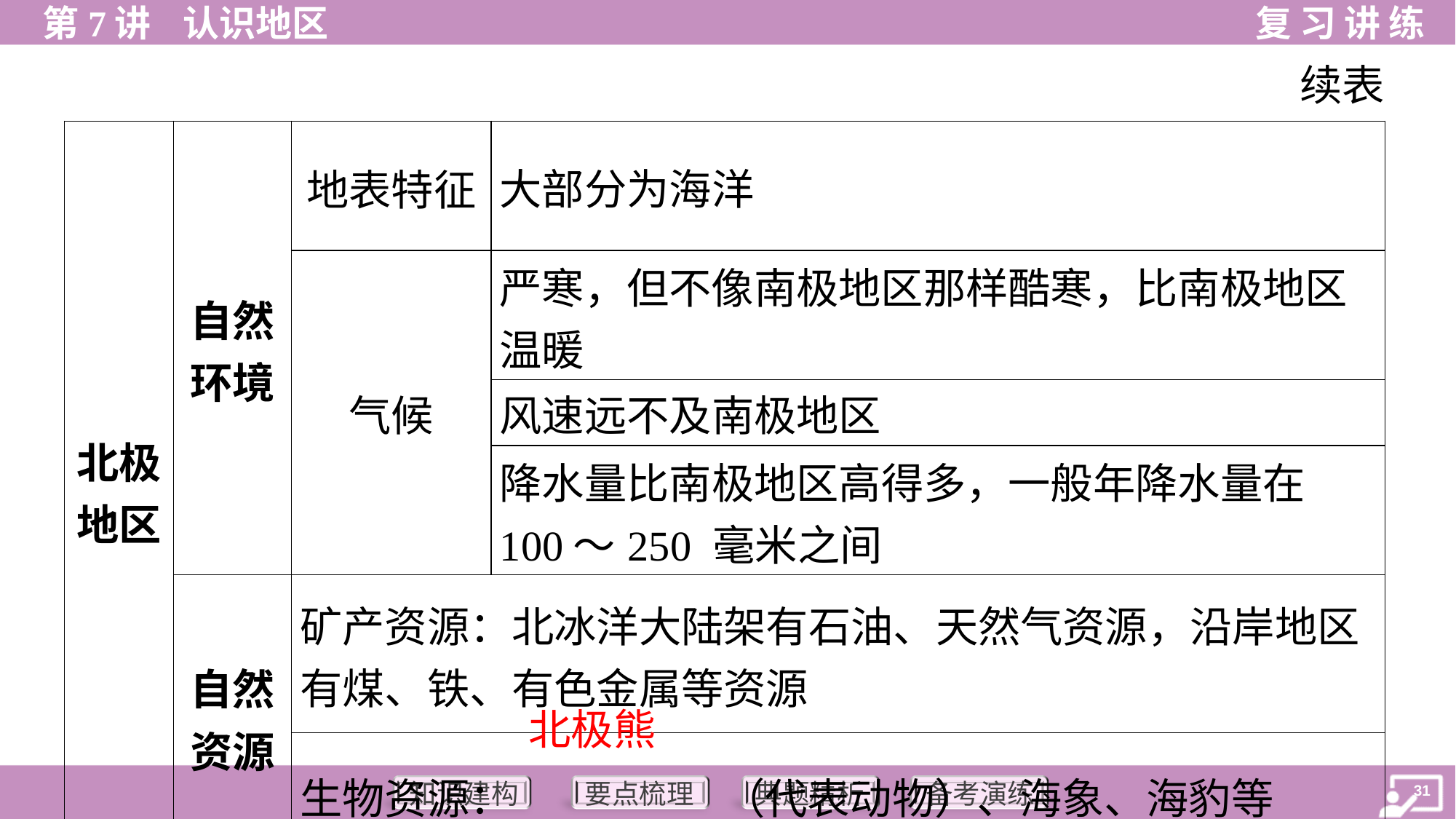

续表
| 北极 地区 | 自然 环境 | 地表特征 | 大部分为海洋 |
| --- | --- | --- | --- |
|  |  | 气候 | 严寒，但不像南极地区那样酷寒，比南极地区 温暖 |
|  |  |  | 风速远不及南极地区 |
|  |  |  | 降水量比南极地区高得多，一般年降水量在 100～250 毫米之间 |
|  | 自然 资源 | 矿产资源：北冰洋大陆架有石油、天然气资源，沿岸地区 有煤、铁、有色金属等资源 |  |
|  |  | 生物资源：\_\_\_\_\_\_\_\_（代表动物）、海象、海豹等 |  |
北极熊